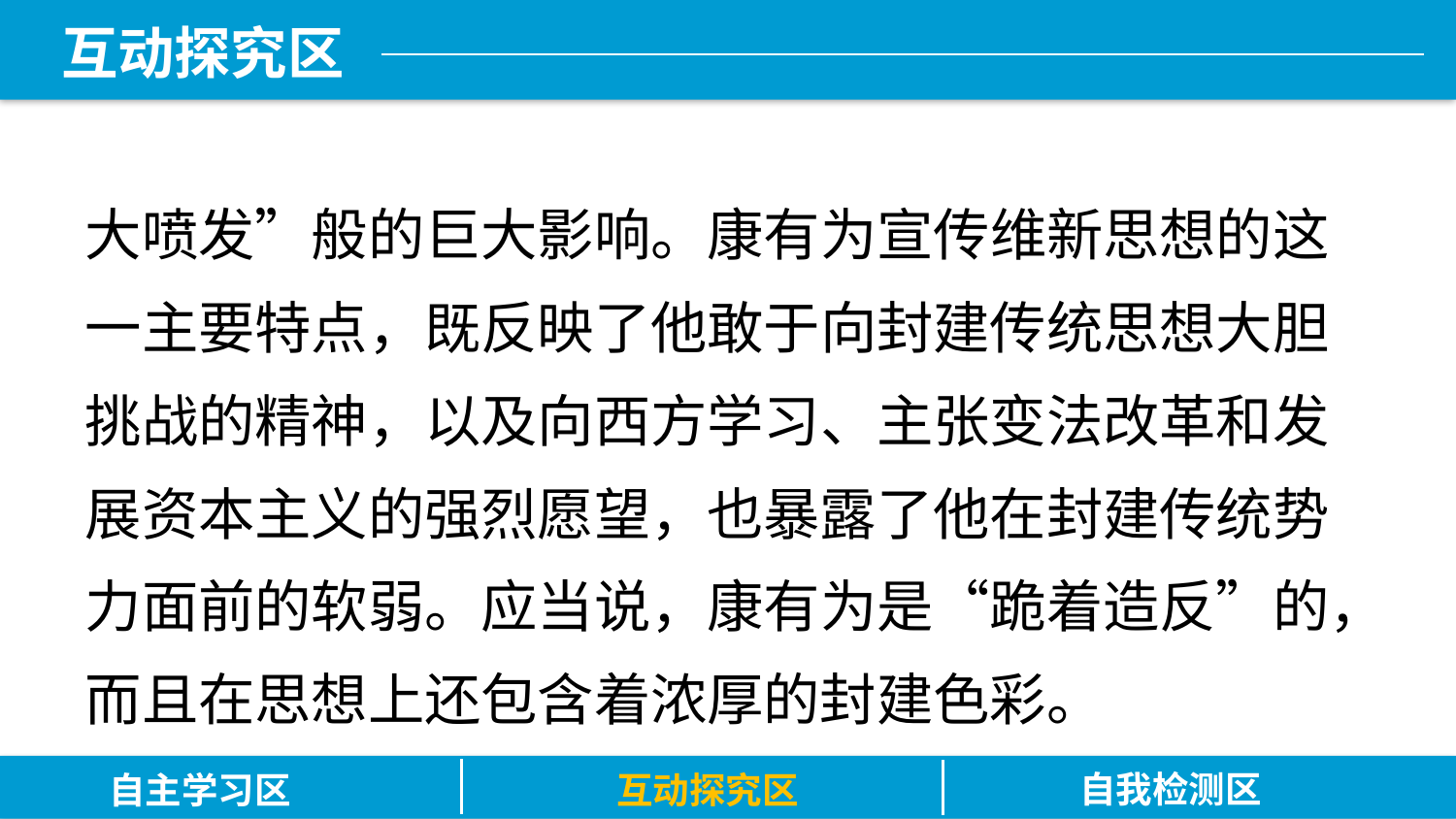

大喷发”般的巨大影响。康有为宣传维新思想的这一主要特点，既反映了他敢于向封建传统思想大胆挑战的精神，以及向西方学习、主张变法改革和发展资本主义的强烈愿望，也暴露了他在封建传统势力面前的软弱。应当说，康有为是“跪着造反”的，而且在思想上还包含着浓厚的封建色彩。
自我检测区
自主学习区
互动探究区